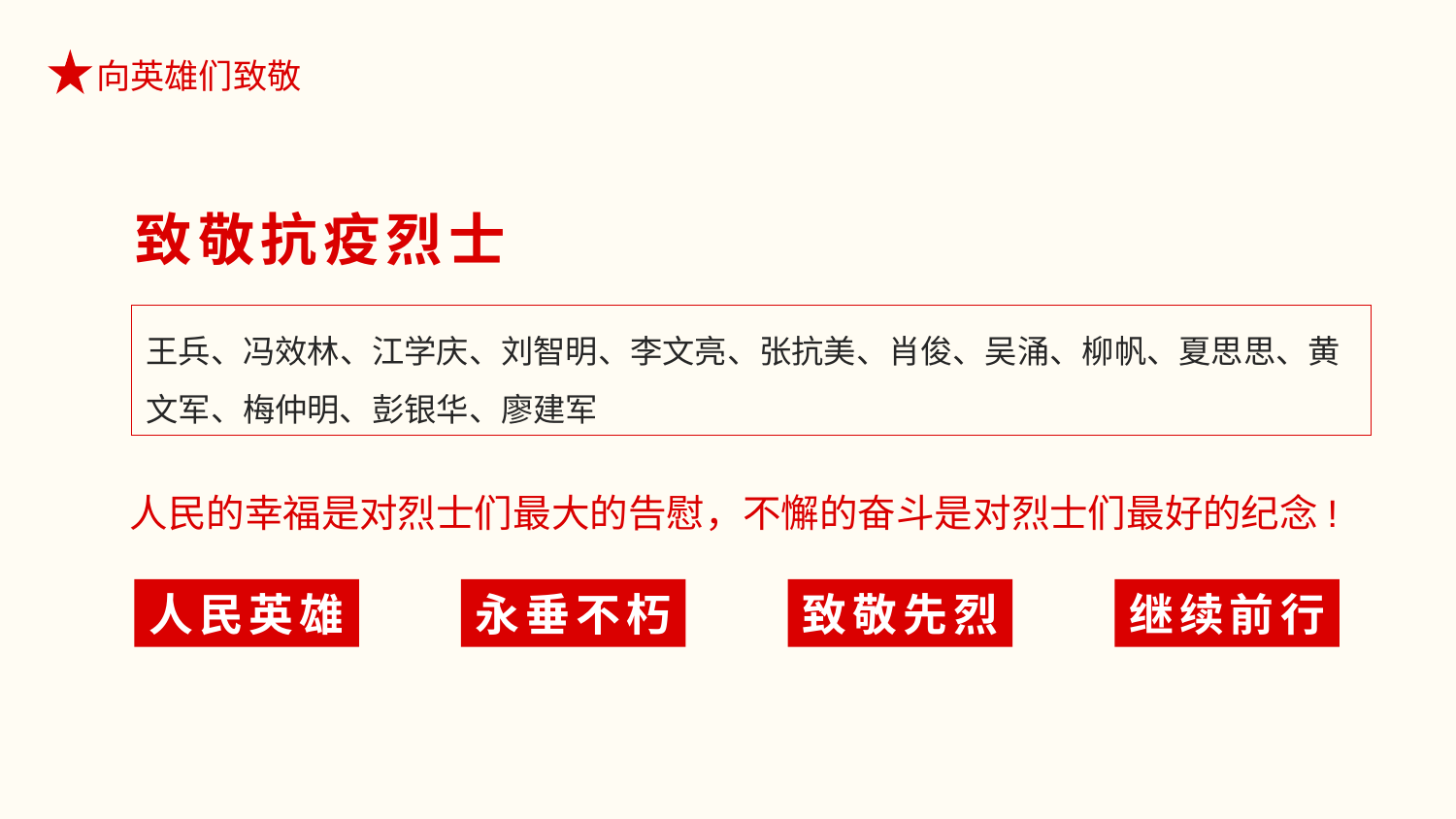

致敬抗疫烈士
王兵、冯效林、江学庆、刘智明、李文亮、张抗美、肖俊、吴涌、柳帆、夏思思、黄文军、梅仲明、彭银华、廖建军
人民的幸福是对烈士们最大的告慰，不懈的奋斗是对烈士们最好的纪念!
人民英雄
永垂不朽
致敬先烈
继续前行